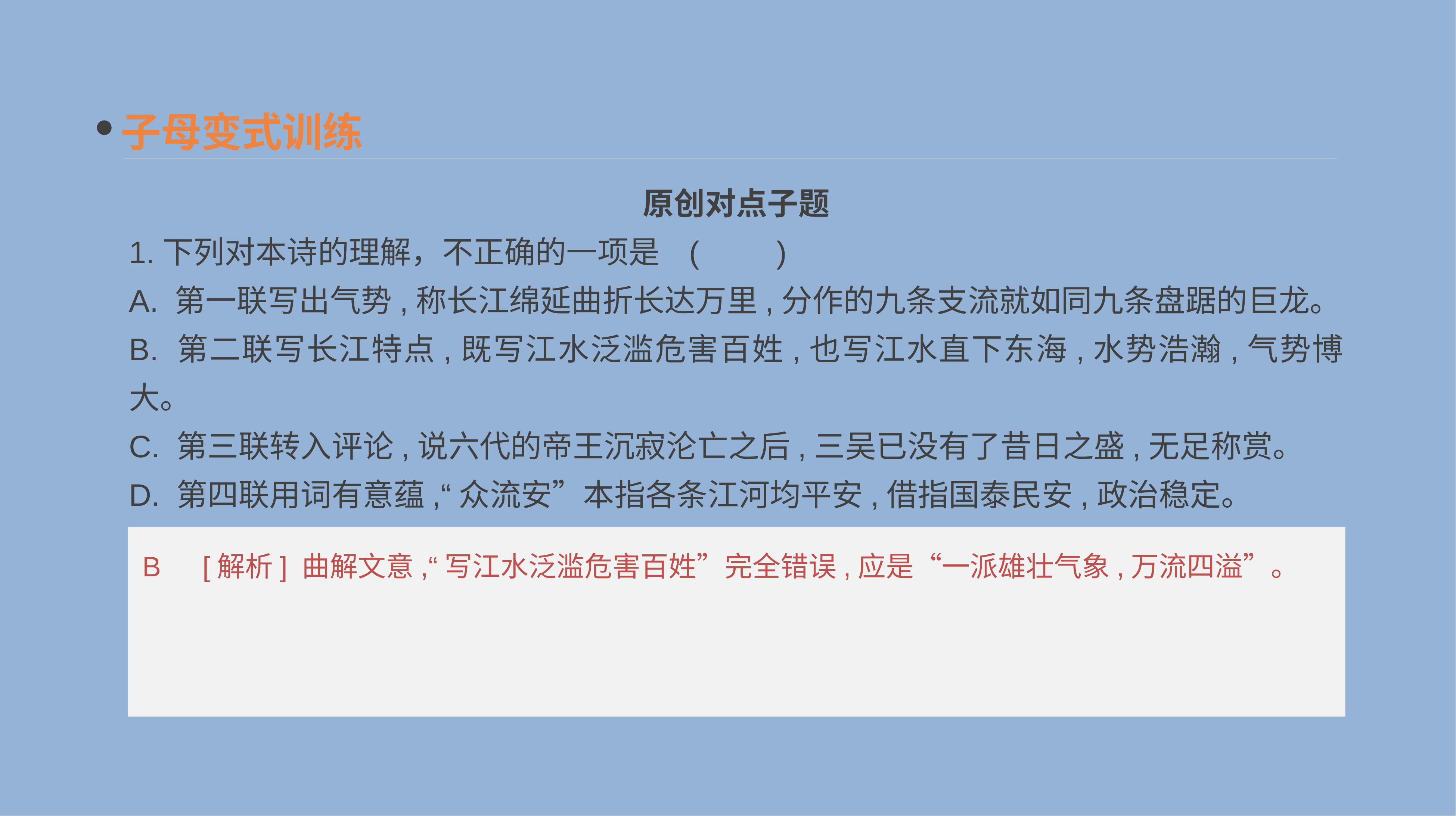

子母变式训练

　原创对点子题
1.下列对本诗的理解，不正确的一项是	(　　)
A. 第一联写出气势,称长江绵延曲折长达万里,分作的九条支流就如同九条盘踞的巨龙。
B. 第二联写长江特点,既写江水泛滥危害百姓,也写江水直下东海,水势浩瀚,气势博大。
C. 第三联转入评论,说六代的帝王沉寂沦亡之后,三吴已没有了昔日之盛,无足称赏。
D. 第四联用词有意蕴,“众流安”本指各条江河均平安,借指国泰民安,政治稳定。

B　[解析] 曲解文意,“写江水泛滥危害百姓”完全错误,应是“一派雄壮气象,万流四溢”。